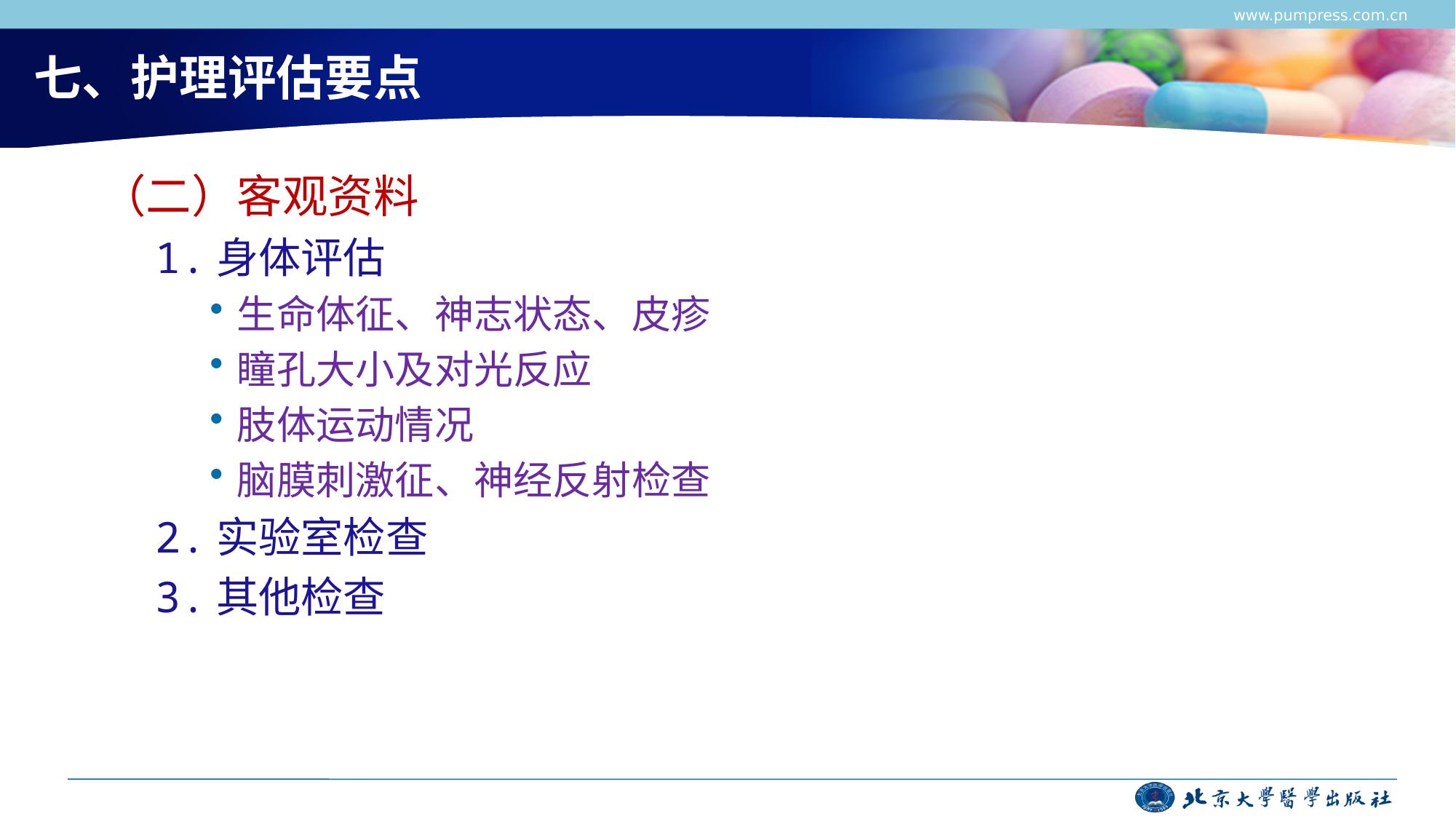

www.pumpress.com.cn
# 七、护理评估要点
（二）客观资料
1.身体评估
生命体征、神志状态、皮疹
瞳孔大小及对光反应
肢体运动情况
脑膜刺激征、神经反射检查
2.实验室检查
3.其他检查